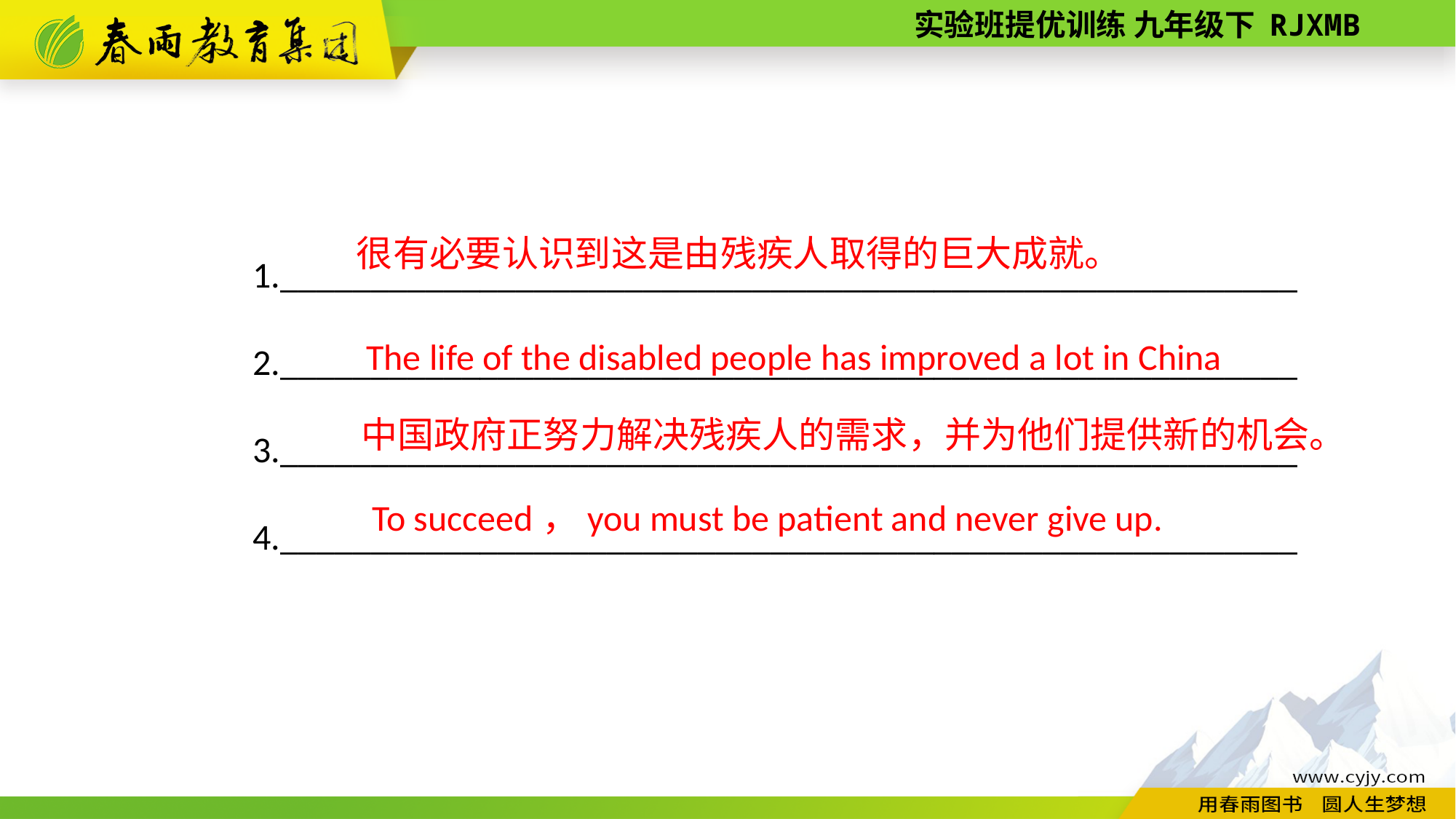

1.________________________________________________________
2.________________________________________________________
3.________________________________________________________
4.________________________________________________________
很有必要认识到这是由残疾人取得的巨大成就。
The life of the disabled people has improved a lot in China
中国政府正努力解决残疾人的需求，并为他们提供新的机会。
To succeed，you must be patient and never give up.